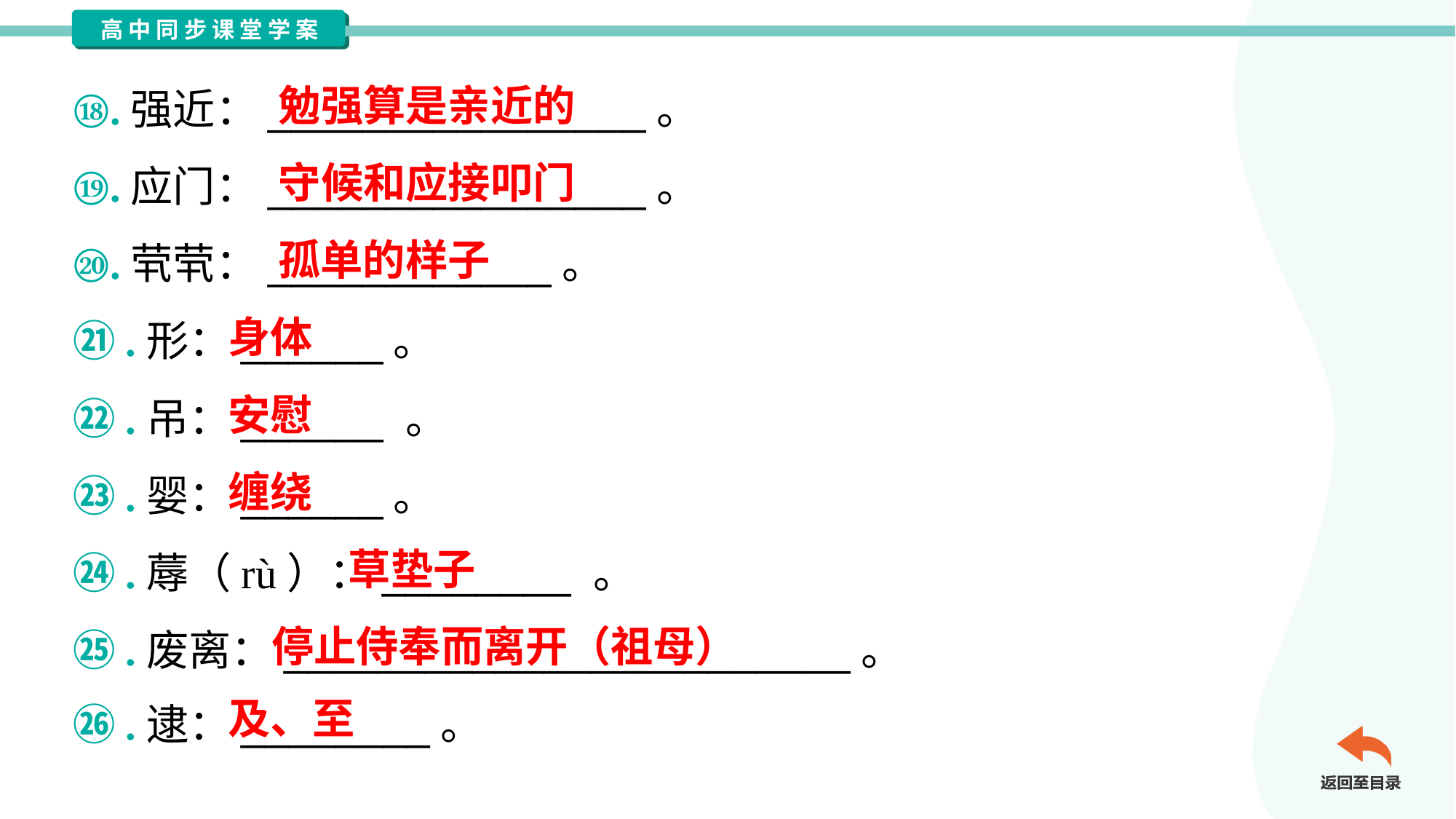

勉强算是亲近的
⑱.强近：________________。
⑲.应门：________________。
⑳.茕茕：____________。
㉑.形：______。
㉒.吊：______ 。
㉓.婴：______。
㉔.蓐（rù）：________ 。
㉕.废离：________________________。
㉖.逮：________。
守候和应接叩门
孤单的样子
身体
安慰
缠绕
草垫子
停止侍奉而离开（祖母）
及、至